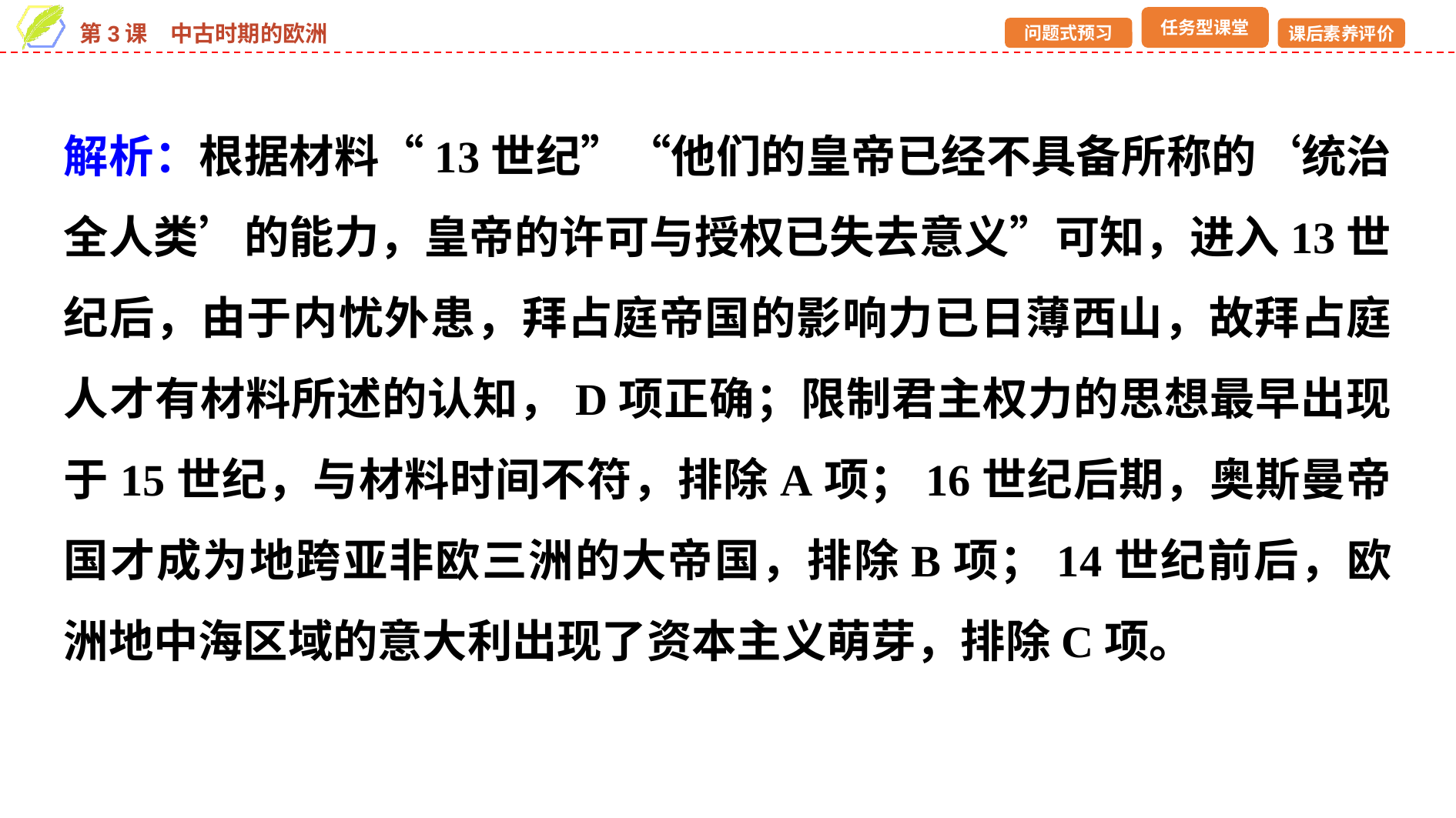

解析：根据材料“13世纪”“他们的皇帝已经不具备所称的‘统治全人类’的能力，皇帝的许可与授权已失去意义”可知，进入13世纪后，由于内忧外患，拜占庭帝国的影响力已日薄西山，故拜占庭人才有材料所述的认知，D项正确；限制君主权力的思想最早出现于15世纪，与材料时间不符，排除A项；16世纪后期，奥斯曼帝国才成为地跨亚非欧三洲的大帝国，排除B项；14世纪前后，欧洲地中海区域的意大利出现了资本主义萌芽，排除C项。